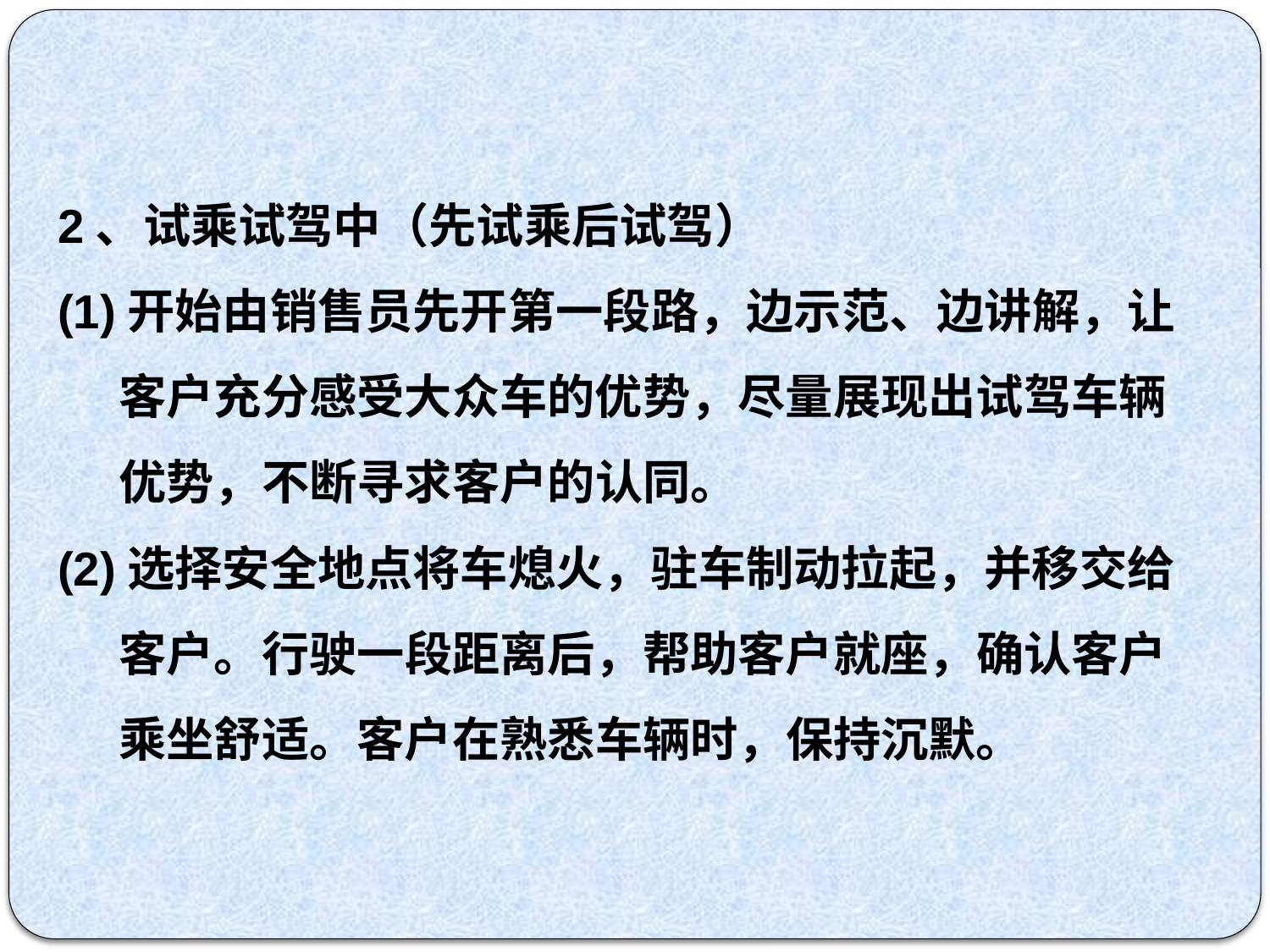

2、试乘试驾中（先试乘后试驾）
(1)开始由销售员先开第一段路，边示范、边讲解，让客户充分感受大众车的优势，尽量展现出试驾车辆优势，不断寻求客户的认同。
(2)选择安全地点将车熄火，驻车制动拉起，并移交给客户。行驶一段距离后，帮助客户就座，确认客户乘坐舒适。客户在熟悉车辆时，保持沉默。